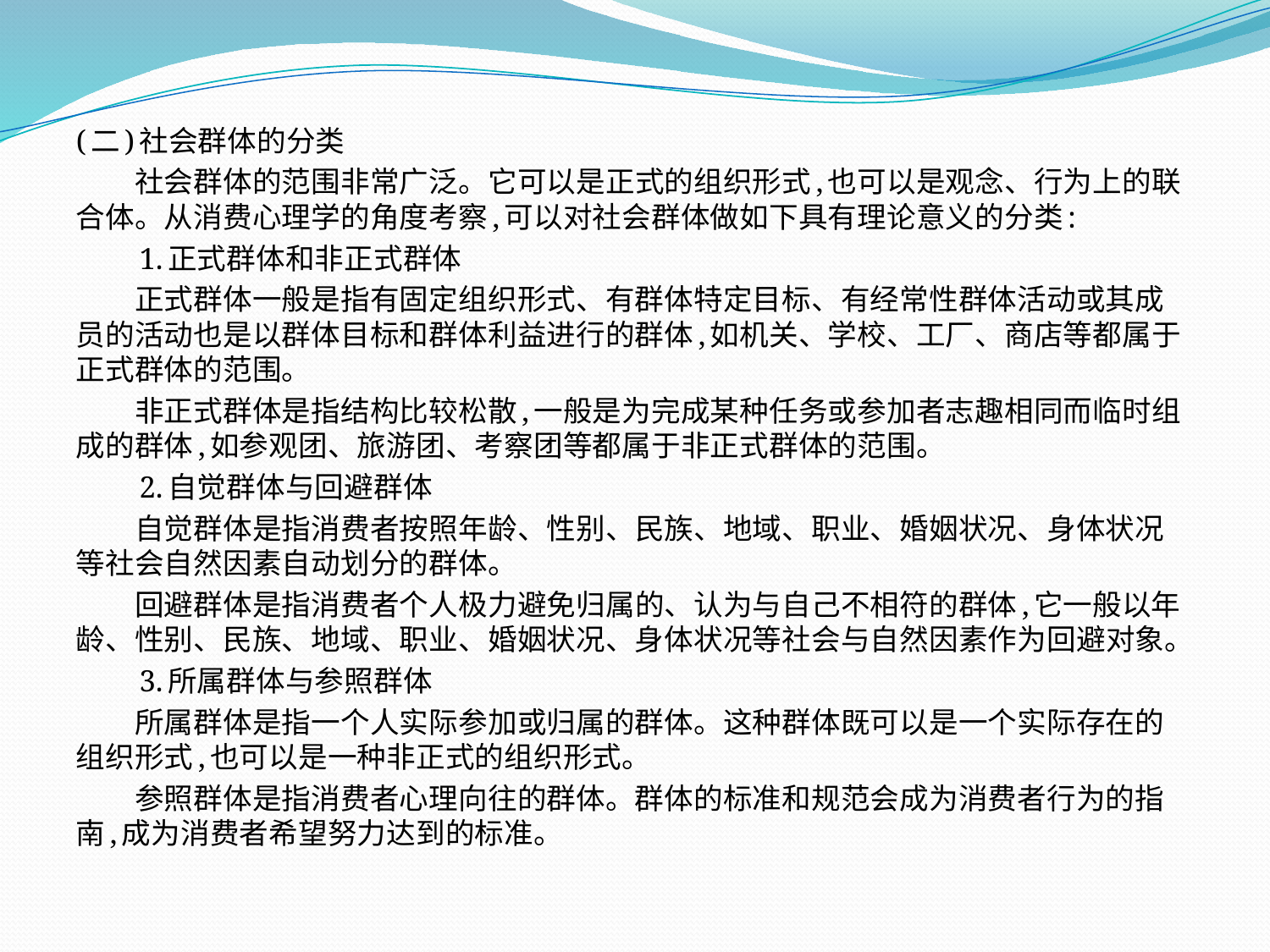

(二)社会群体的分类
　　社会群体的范围非常广泛。它可以是正式的组织形式,也可以是观念、行为上的联合体。从消费心理学的角度考察,可以对社会群体做如下具有理论意义的分类:
　　1.正式群体和非正式群体
　　正式群体一般是指有固定组织形式、有群体特定目标、有经常性群体活动或其成员的活动也是以群体目标和群体利益进行的群体,如机关、学校、工厂、商店等都属于正式群体的范围。
　　非正式群体是指结构比较松散,一般是为完成某种任务或参加者志趣相同而临时组成的群体,如参观团、旅游团、考察团等都属于非正式群体的范围。
　　2.自觉群体与回避群体
　　自觉群体是指消费者按照年龄、性别、民族、地域、职业、婚姻状况、身体状况等社会自然因素自动划分的群体。
　　回避群体是指消费者个人极力避免归属的、认为与自己不相符的群体,它一般以年龄、性别、民族、地域、职业、婚姻状况、身体状况等社会与自然因素作为回避对象。
　　3.所属群体与参照群体
　　所属群体是指一个人实际参加或归属的群体。这种群体既可以是一个实际存在的组织形式,也可以是一种非正式的组织形式。
　　参照群体是指消费者心理向往的群体。群体的标准和规范会成为消费者行为的指南,成为消费者希望努力达到的标准。